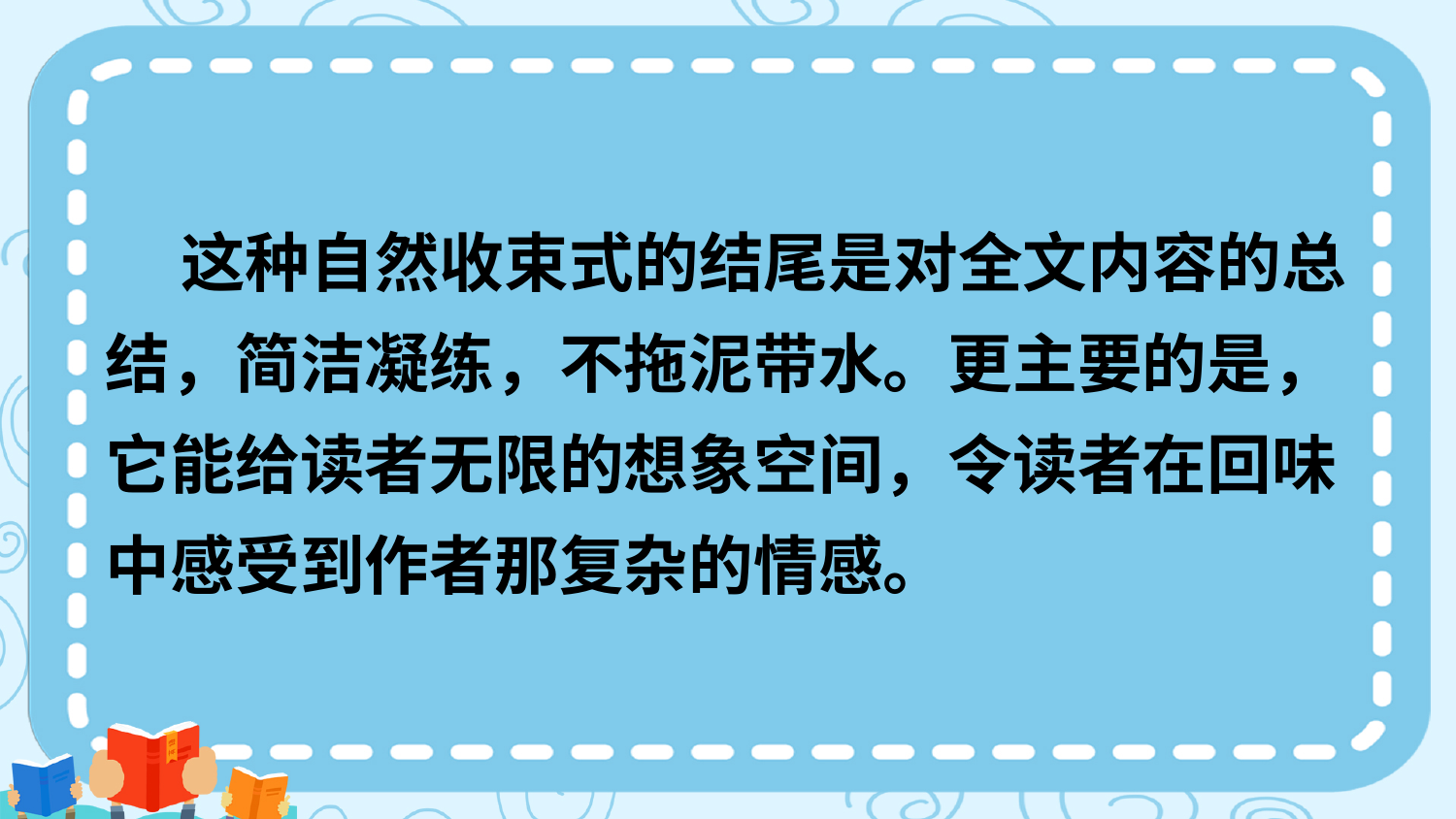

这种自然收束式的结尾是对全文内容的总结，简洁凝练，不拖泥带水。更主要的是，它能给读者无限的想象空间，令读者在回味中感受到作者那复杂的情感。